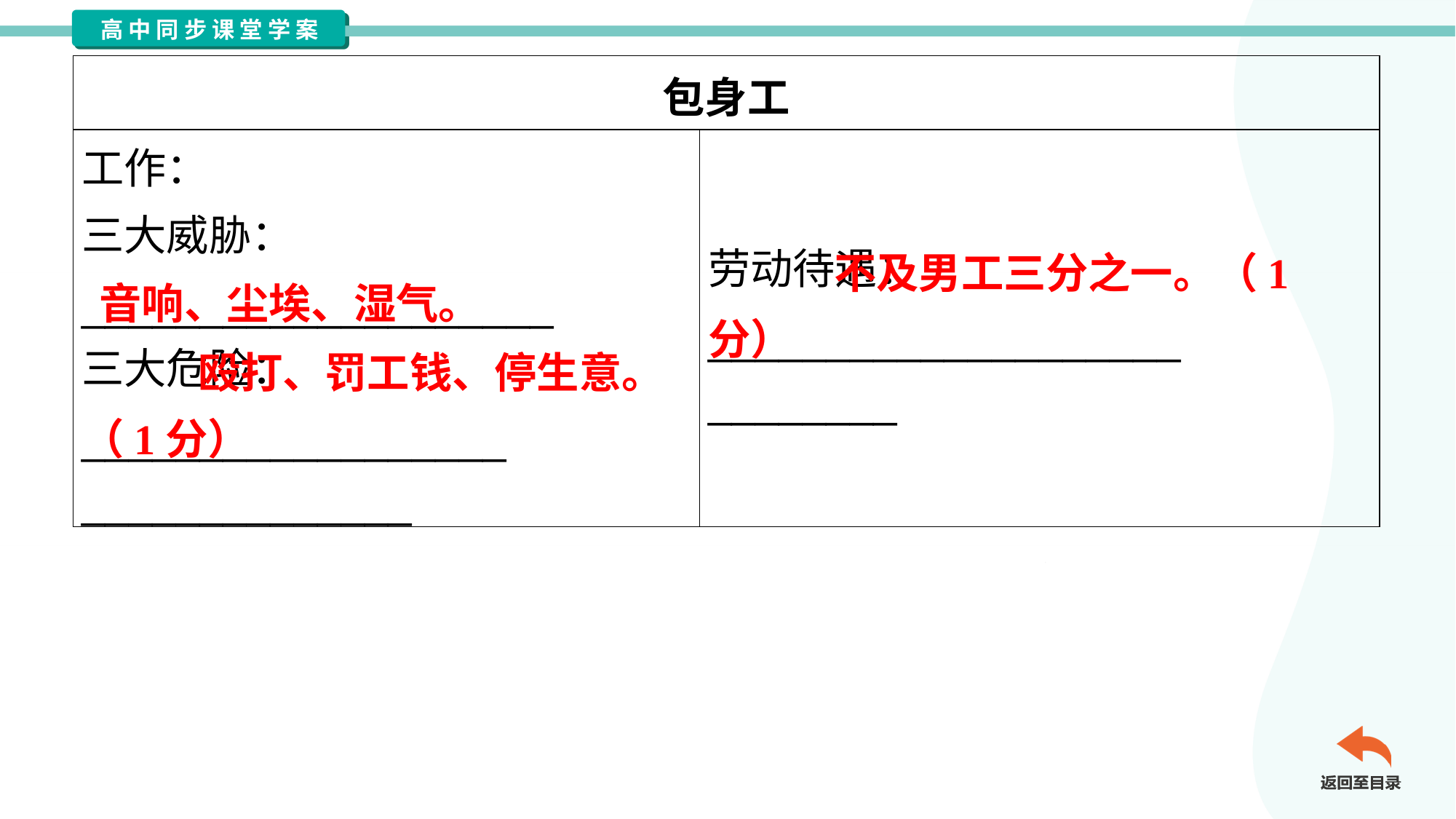

| 包身工 |  |
| --- | --- |
| 工作： 三大威胁： \_\_\_\_\_\_\_\_\_\_\_\_\_\_\_\_\_\_\_\_ 三大危险：\_\_\_\_\_\_\_\_\_\_\_\_\_\_\_\_\_\_ \_\_\_\_\_\_\_\_\_\_\_\_\_\_ | 劳动待遇： \_\_\_\_\_\_\_\_\_\_\_\_\_\_\_\_\_\_\_\_ \_\_\_\_\_\_\_\_ |
            不及男工三分之一。（1分）
音响、尘埃、湿气。
           殴打、罚工钱、停生意。（1分）